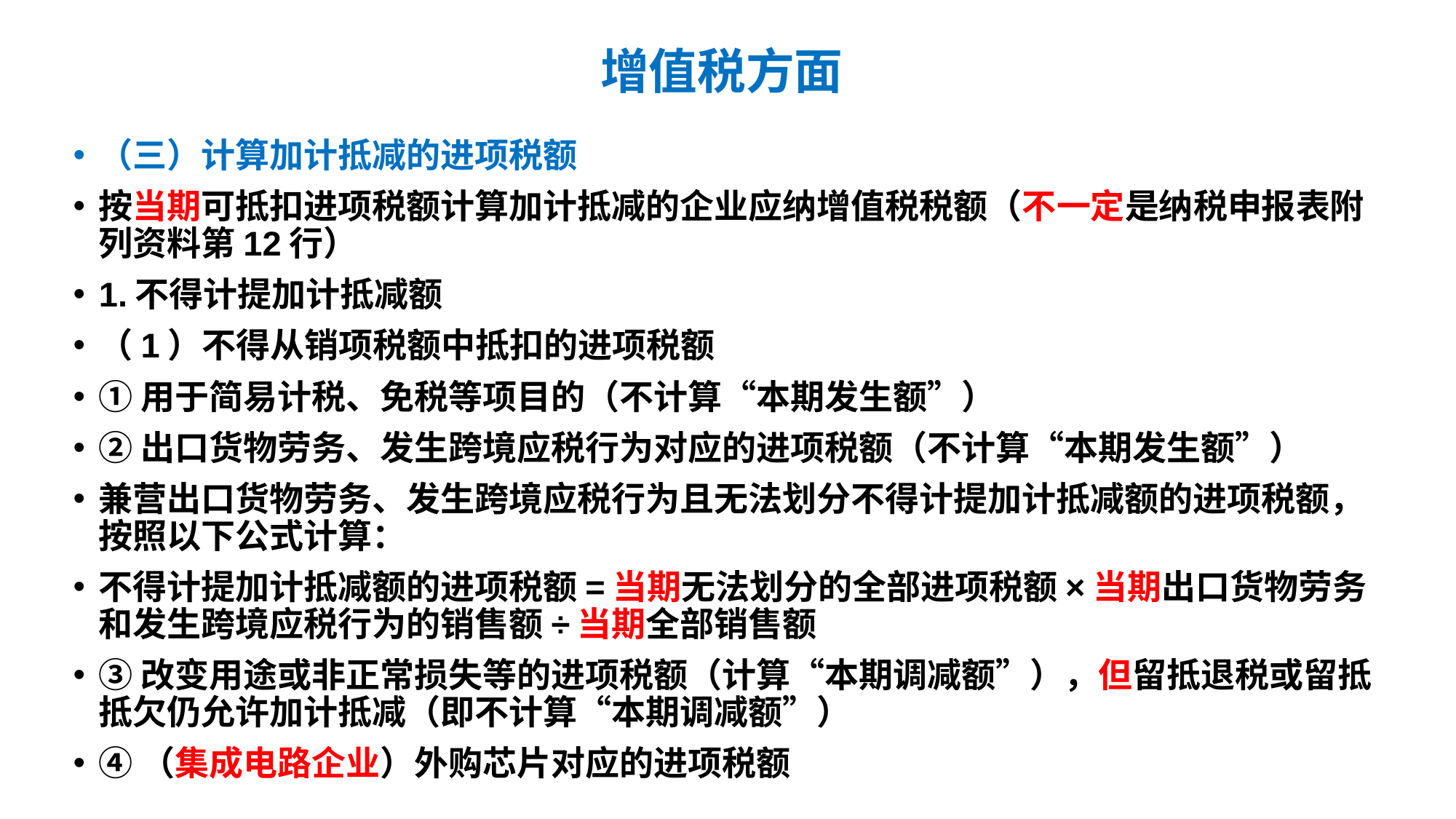

# 增值税方面
（三）计算加计抵减的进项税额
按当期可抵扣进项税额计算加计抵减的企业应纳增值税税额（不一定是纳税申报表附列资料第12行）
1.不得计提加计抵减额
（1）不得从销项税额中抵扣的进项税额
①用于简易计税、免税等项目的（不计算“本期发生额”）
②出口货物劳务、发生跨境应税行为对应的进项税额（不计算“本期发生额”）
兼营出口货物劳务、发生跨境应税行为且无法划分不得计提加计抵减额的进项税额，按照以下公式计算：
不得计提加计抵减额的进项税额=当期无法划分的全部进项税额×当期出口货物劳务和发生跨境应税行为的销售额÷当期全部销售额
③改变用途或非正常损失等的进项税额（计算“本期调减额”），但留抵退税或留抵抵欠仍允许加计抵减（即不计算“本期调减额”）
④（集成电路企业）外购芯片对应的进项税额